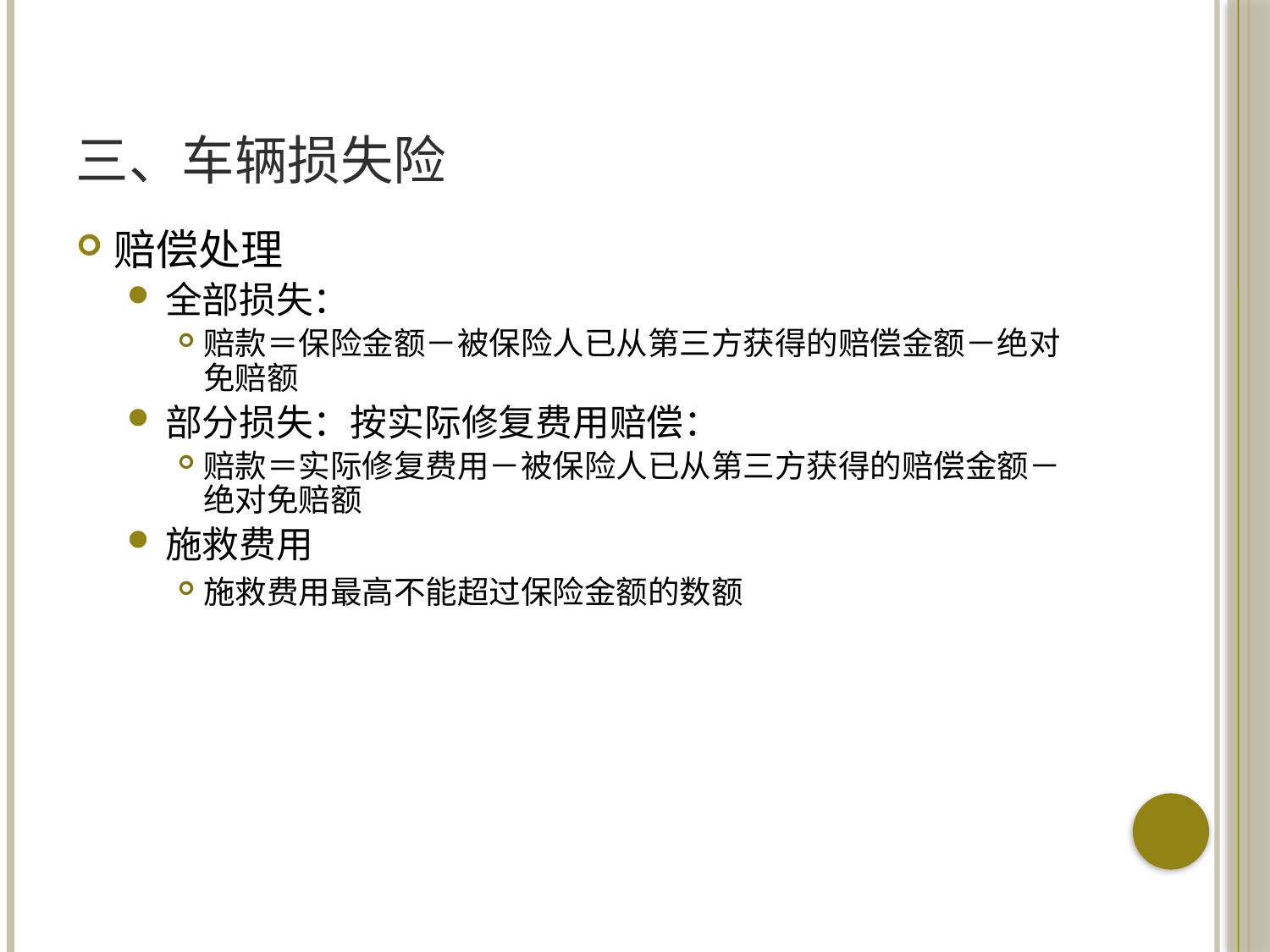

# 三、车辆损失险
赔偿处理
全部损失：
赔款＝保险金额－被保险人已从第三方获得的赔偿金额－绝对免赔额
部分损失：按实际修复费用赔偿：
赔款＝实际修复费用－被保险人已从第三方获得的赔偿金额－绝对免赔额
施救费用
施救费用最高不能超过保险金额的数额